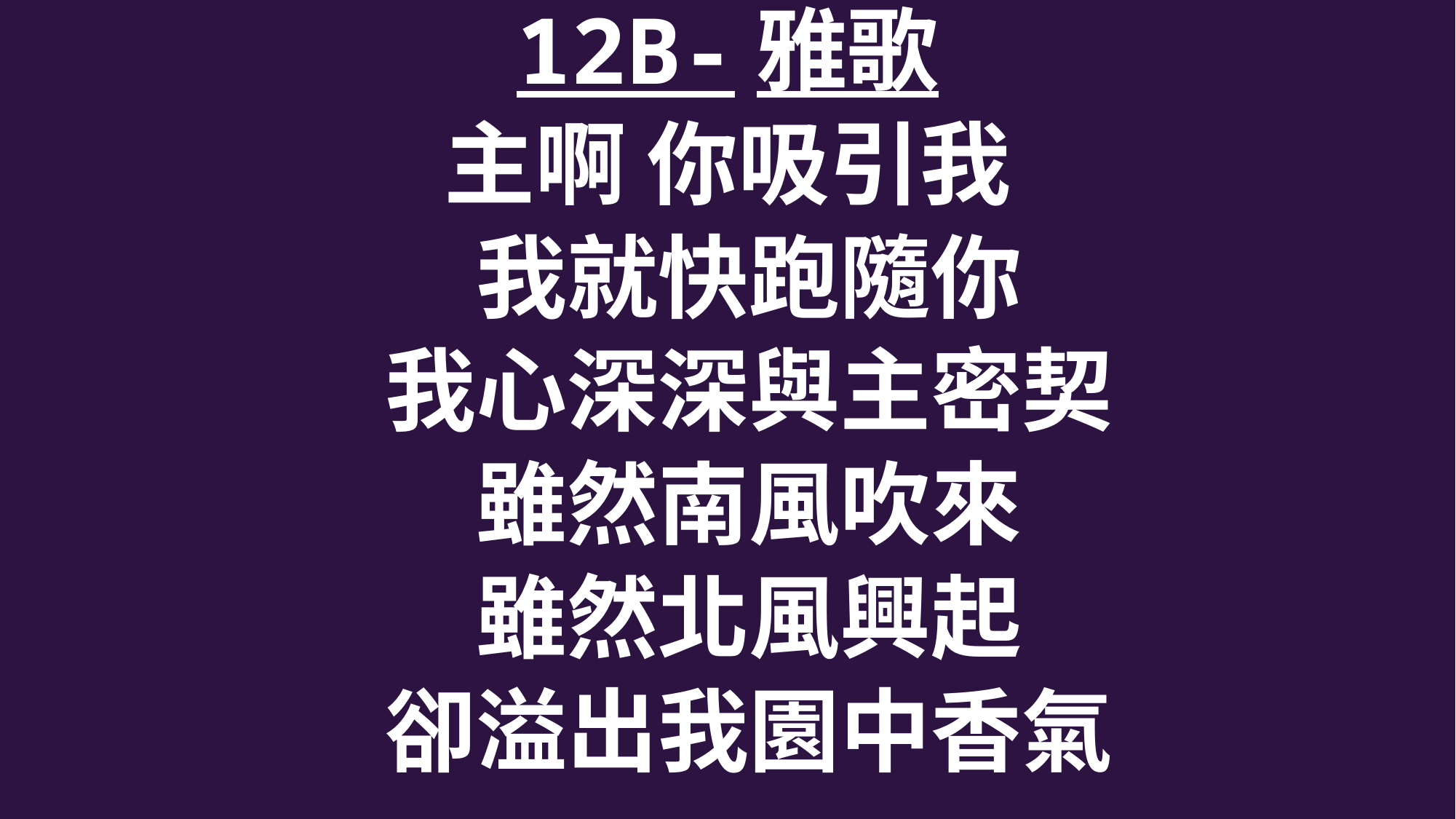

12B-雅歌
主啊 你吸引我
 我就快跑隨你
 我心深深與主密契
 雖然南風吹來
 雖然北風興起
 卻溢出我園中香氣